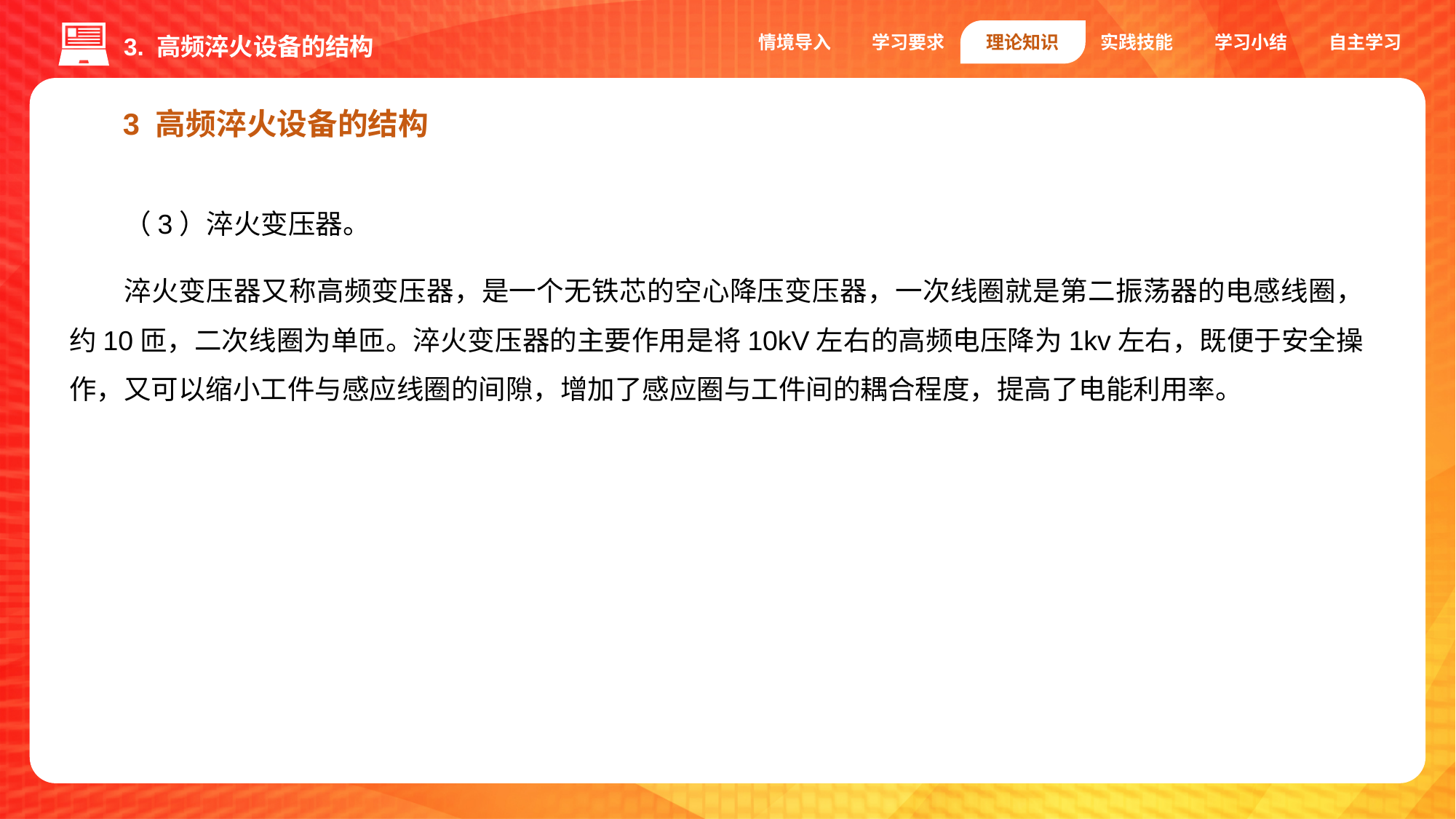

情境导入
学习要求
理论知识
实践技能
学习小结
自主学习

3. 高频淬火设备的结构
3 高频淬火设备的结构
（3）淬火变压器。
淬火变压器又称高频变压器，是一个无铁芯的空心降压变压器，一次线圈就是第二振荡器的电感线圈，约10匝，二次线圈为单匝。淬火变压器的主要作用是将10kV左右的高频电压降为1kv左右，既便于安全操作，又可以缩小工件与感应线圈的间隙，增加了感应圈与工件间的耦合程度，提高了电能利用率。